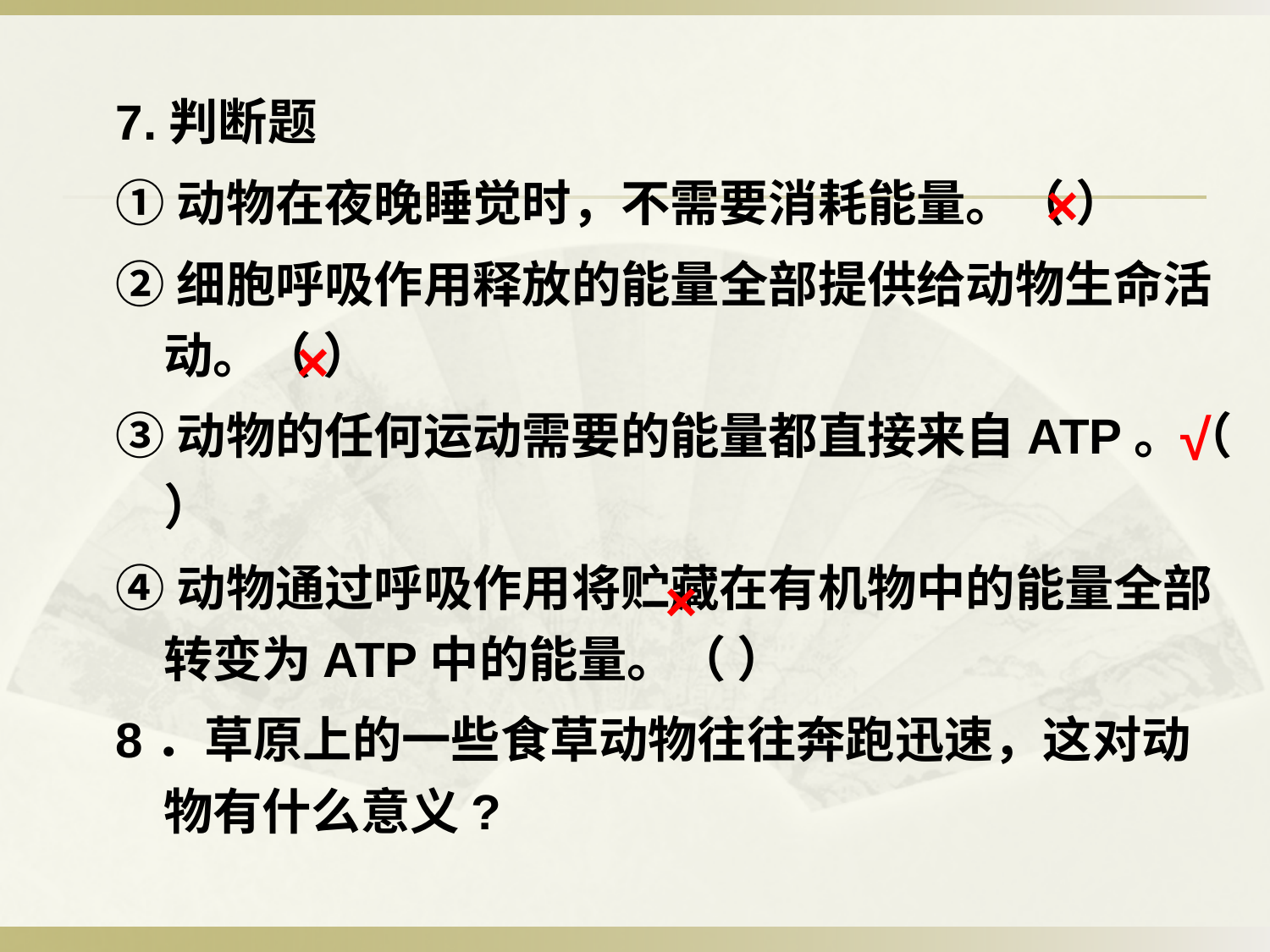

7.判断题
①动物在夜晚睡觉时，不需要消耗能量。（ ）
②细胞呼吸作用释放的能量全部提供给动物生命活动。（ ）
③动物的任何运动需要的能量都直接来自ATP。（ ）
④动物通过呼吸作用将贮藏在有机物中的能量全部转变为ATP中的能量。（ ）
8．草原上的一些食草动物往往奔跑迅速，这对动物有什么意义?

×
×
√
×